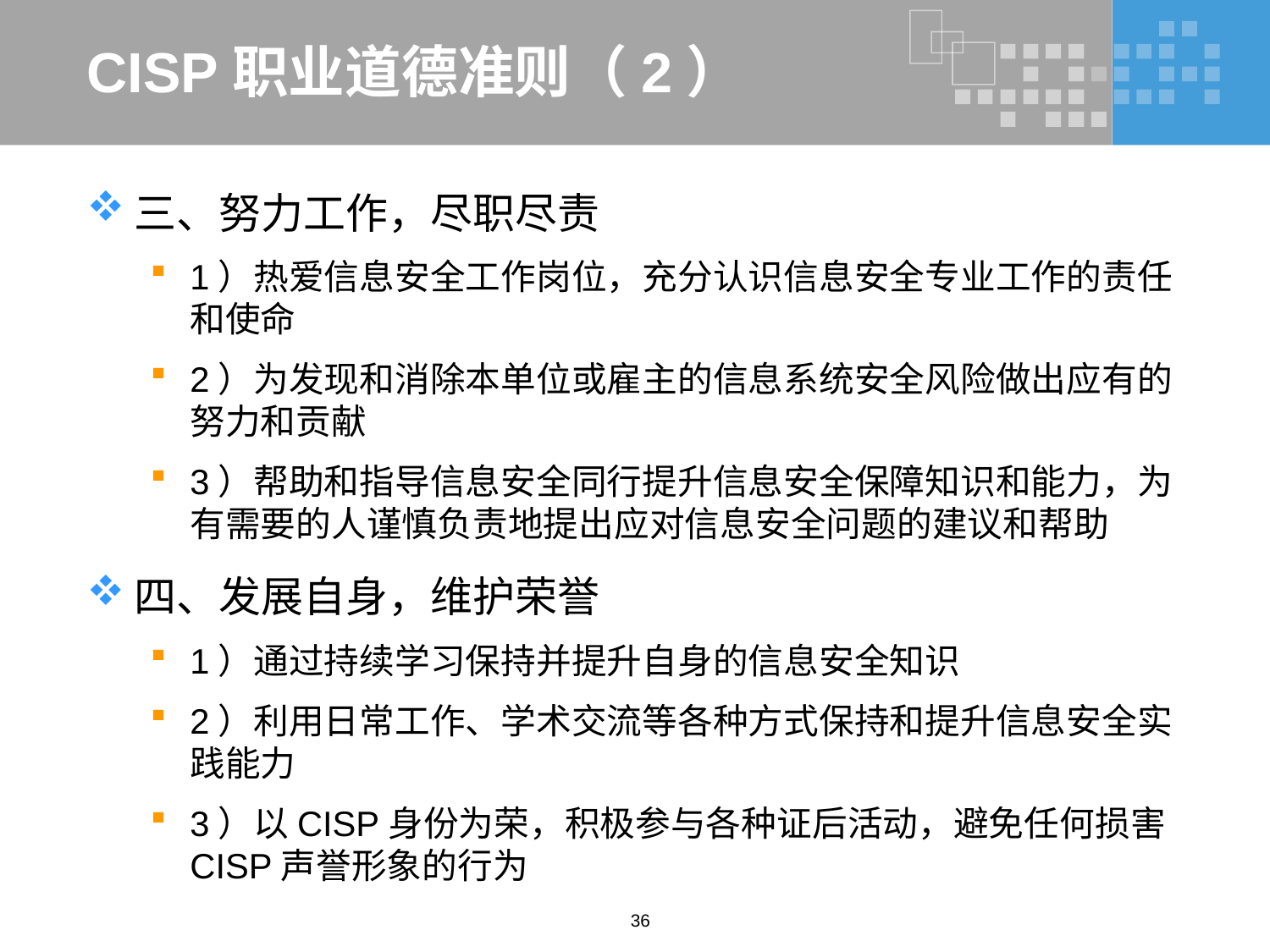

# CISP职业道德准则（2）
三、努力工作，尽职尽责
1）热爱信息安全工作岗位，充分认识信息安全专业工作的责任和使命
2）为发现和消除本单位或雇主的信息系统安全风险做出应有的努力和贡献
3）帮助和指导信息安全同行提升信息安全保障知识和能力，为有需要的人谨慎负责地提出应对信息安全问题的建议和帮助
四、发展自身，维护荣誉
1）通过持续学习保持并提升自身的信息安全知识
2）利用日常工作、学术交流等各种方式保持和提升信息安全实践能力
3）以CISP身份为荣，积极参与各种证后活动，避免任何损害CISP声誉形象的行为
36